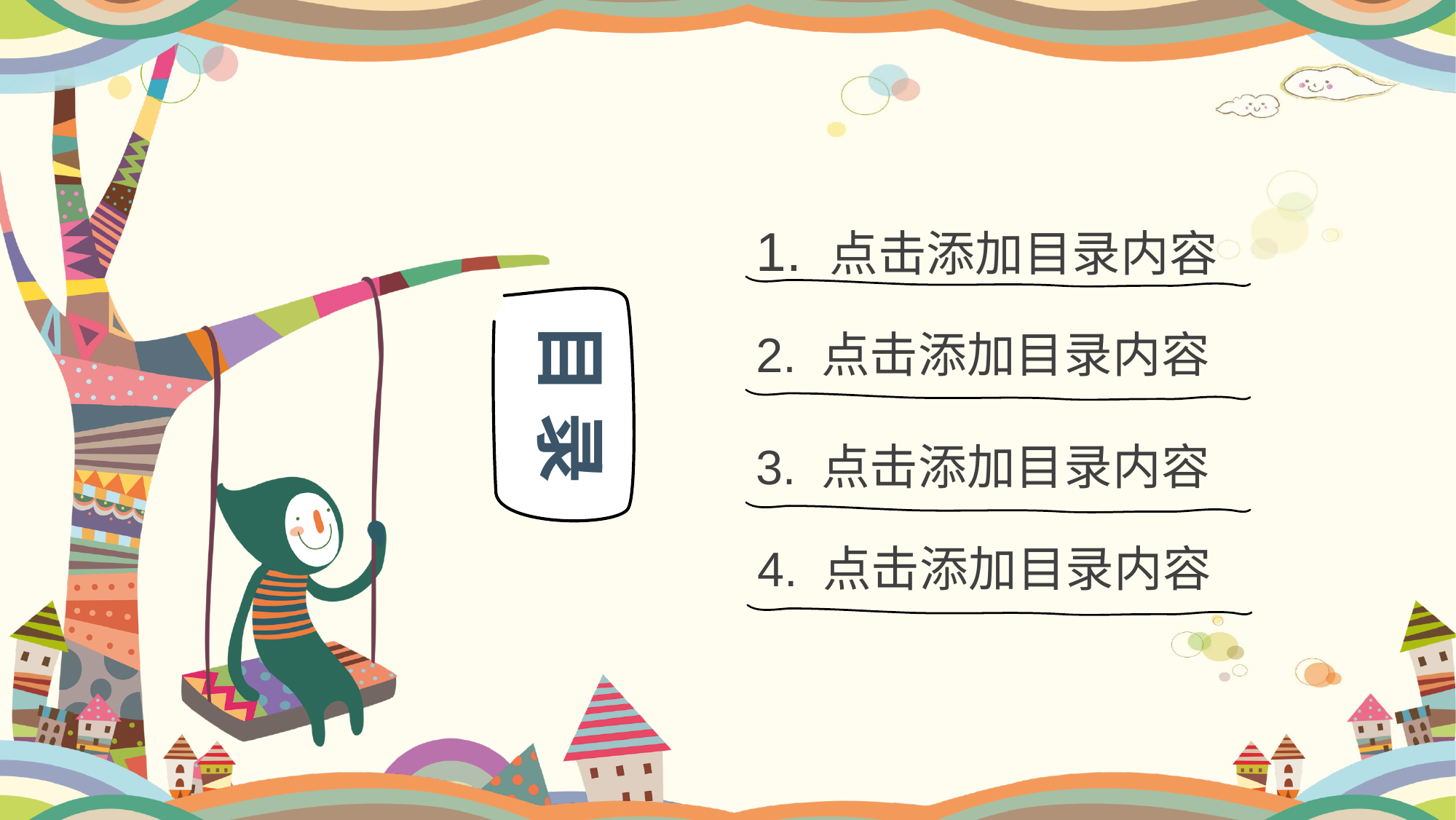

1. 点击添加目录内容

目 录
2. 点击添加目录内容

3. 点击添加目录内容

4. 点击添加目录内容